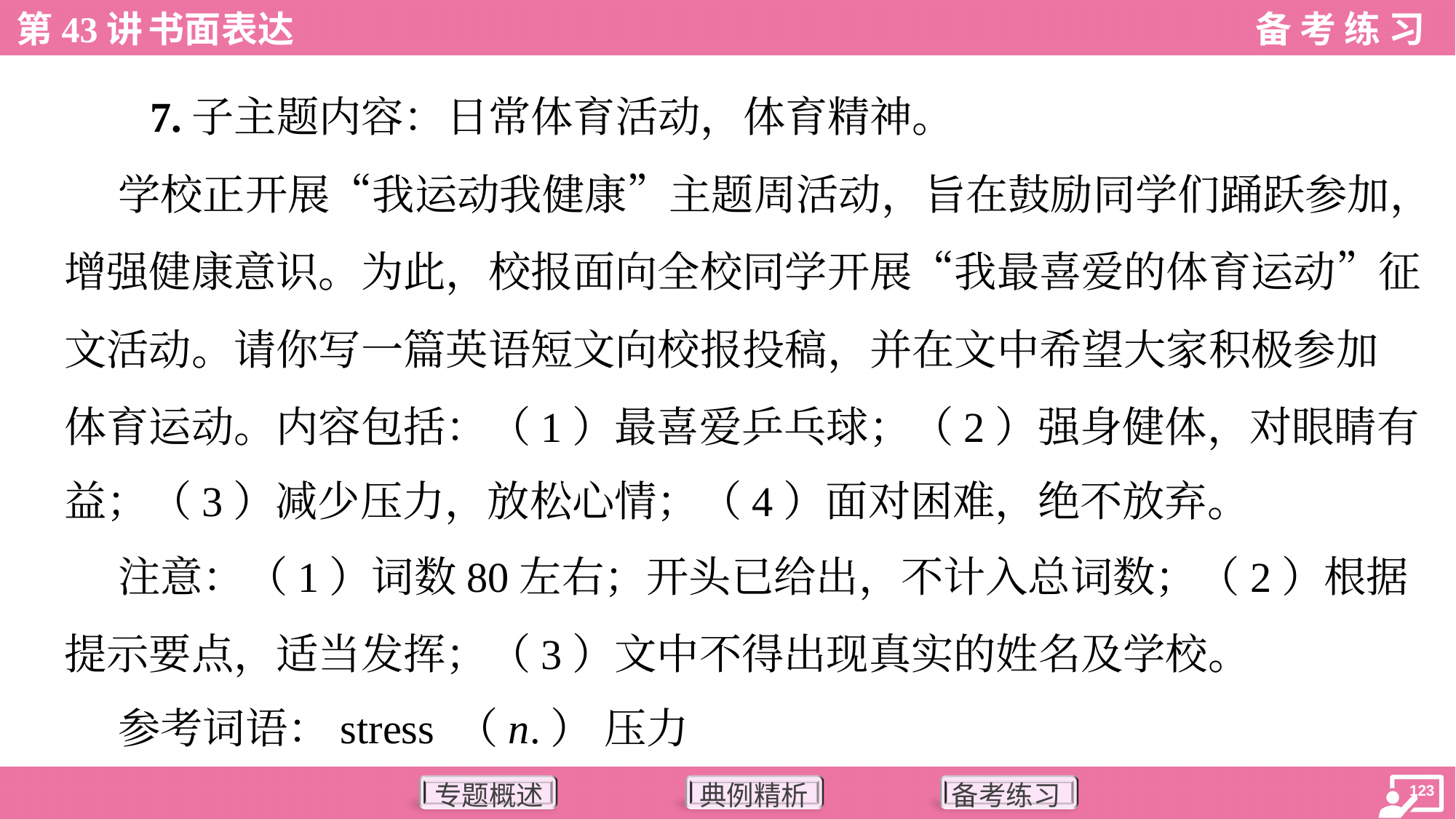

7.子主题内容：日常体育活动，体育精神。
    学校正开展“我运动我健康”主题周活动，旨在鼓励同学们踊跃参加，
增强健康意识。为此，校报面向全校同学开展“我最喜爱的体育运动”征
文活动。请你写一篇英语短文向校报投稿，并在文中希望大家积极参加
体育运动。内容包括：（1）最喜爱乒乓球；（2）强身健体，对眼睛有
益；（3）减少压力，放松心情；（4）面对困难，绝不放弃。
    注意：（1）词数80左右；开头已给出，不计入总词数；（2）根据
提示要点，适当发挥；（3）文中不得出现真实的姓名及学校。
    参考词语：stress （n.） 压力